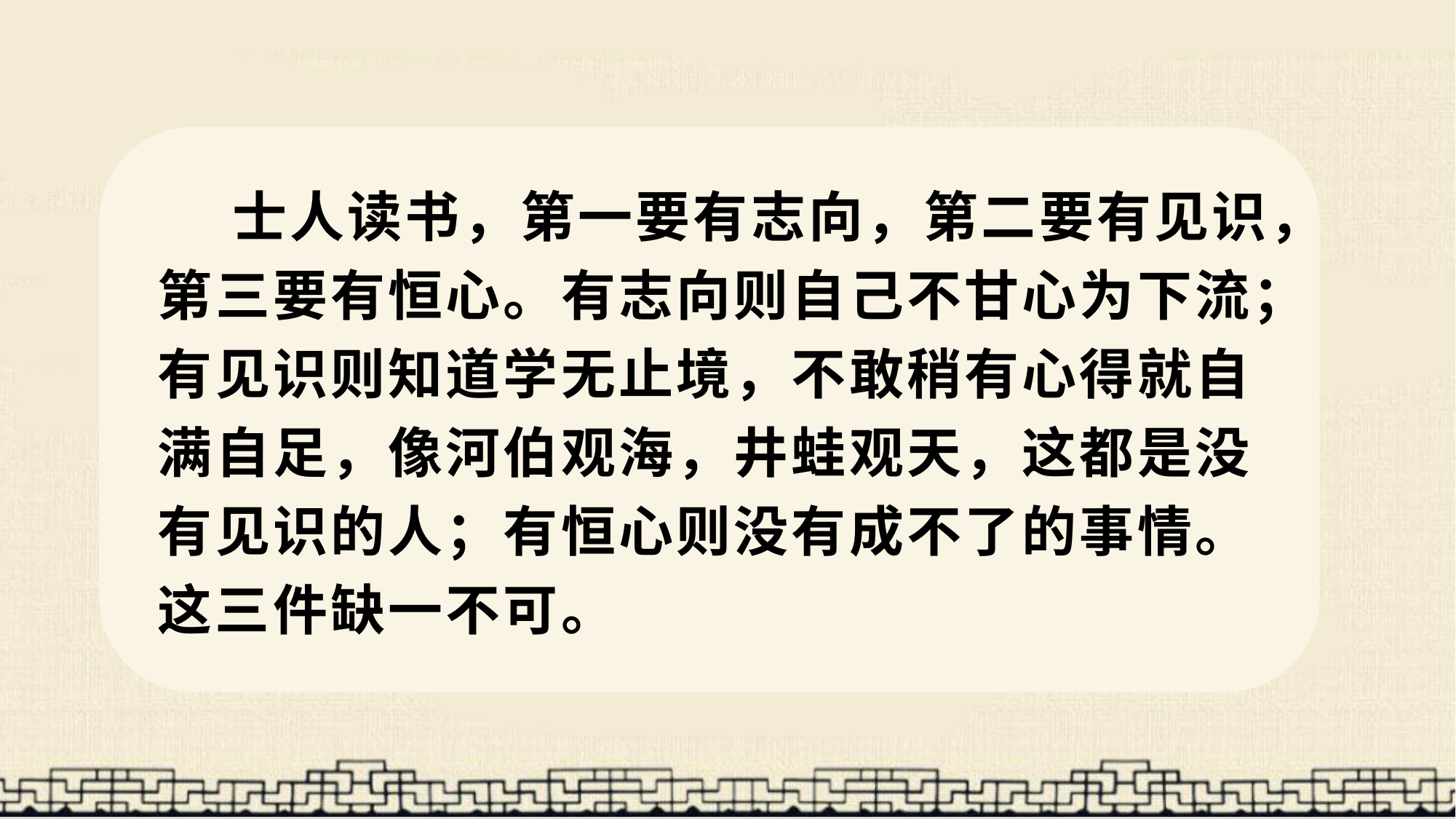

士人读书，第一要有志向，第二要有见识，第三要有恒心。有志向则自己不甘心为下流；有见识则知道学无止境，不敢稍有心得就自满自足，像河伯观海，井蛙观天，这都是没有见识的人；有恒心则没有成不了的事情。这三件缺一不可。